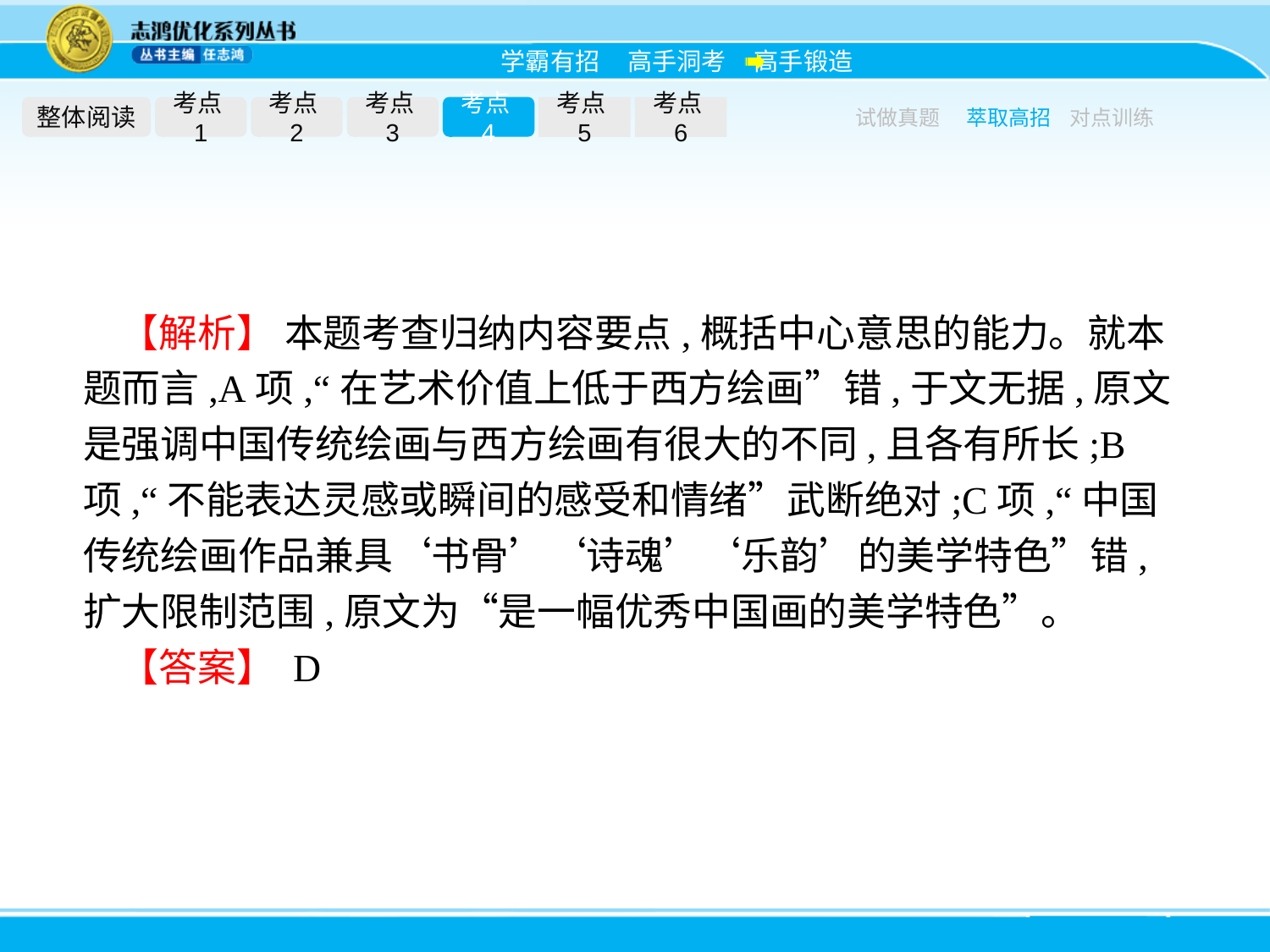

整体阅读
考点1
考点2
考点3
考点4
考点5
考点6
试做真题
萃取高招
对点训练
【解析】 本题考查归纳内容要点,概括中心意思的能力。就本题而言,A项,“在艺术价值上低于西方绘画”错,于文无据,原文是强调中国传统绘画与西方绘画有很大的不同,且各有所长;B项,“不能表达灵感或瞬间的感受和情绪”武断绝对;C项,“中国传统绘画作品兼具‘书骨’‘诗魂’‘乐韵’的美学特色”错,扩大限制范围,原文为“是一幅优秀中国画的美学特色”。
【答案】 D